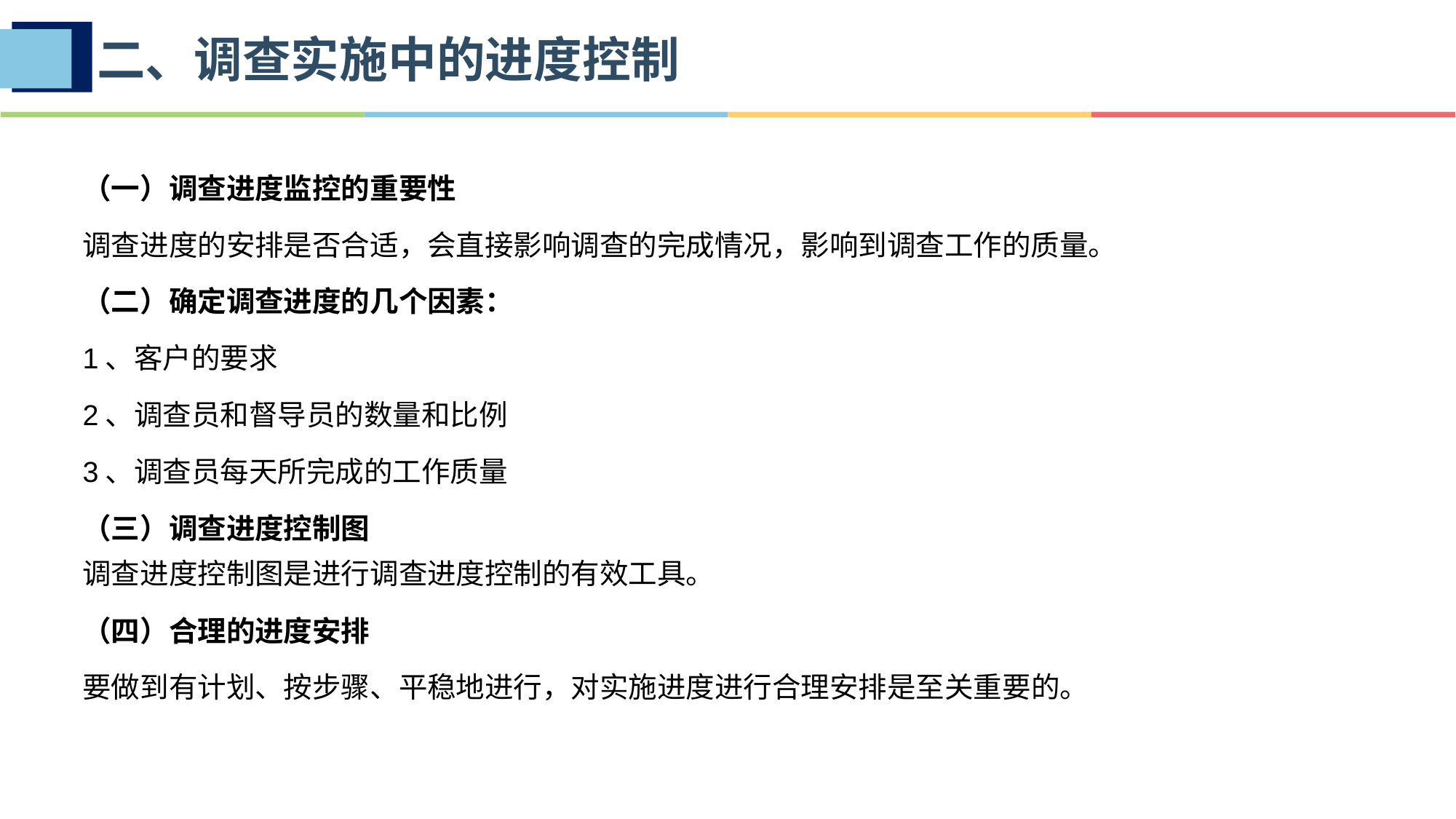

二、调查实施中的进度控制

（一）调查进度监控的重要性
调查进度的安排是否合适，会直接影响调查的完成情况，影响到调查工作的质量。
（二）确定调查进度的几个因素：
1、客户的要求
2、调查员和督导员的数量和比例
3、调查员每天所完成的工作质量
（三）调查进度控制图
调查进度控制图是进行调查进度控制的有效工具。
（四）合理的进度安排
要做到有计划、按步骤、平稳地进行，对实施进度进行合理安排是至关重要的。